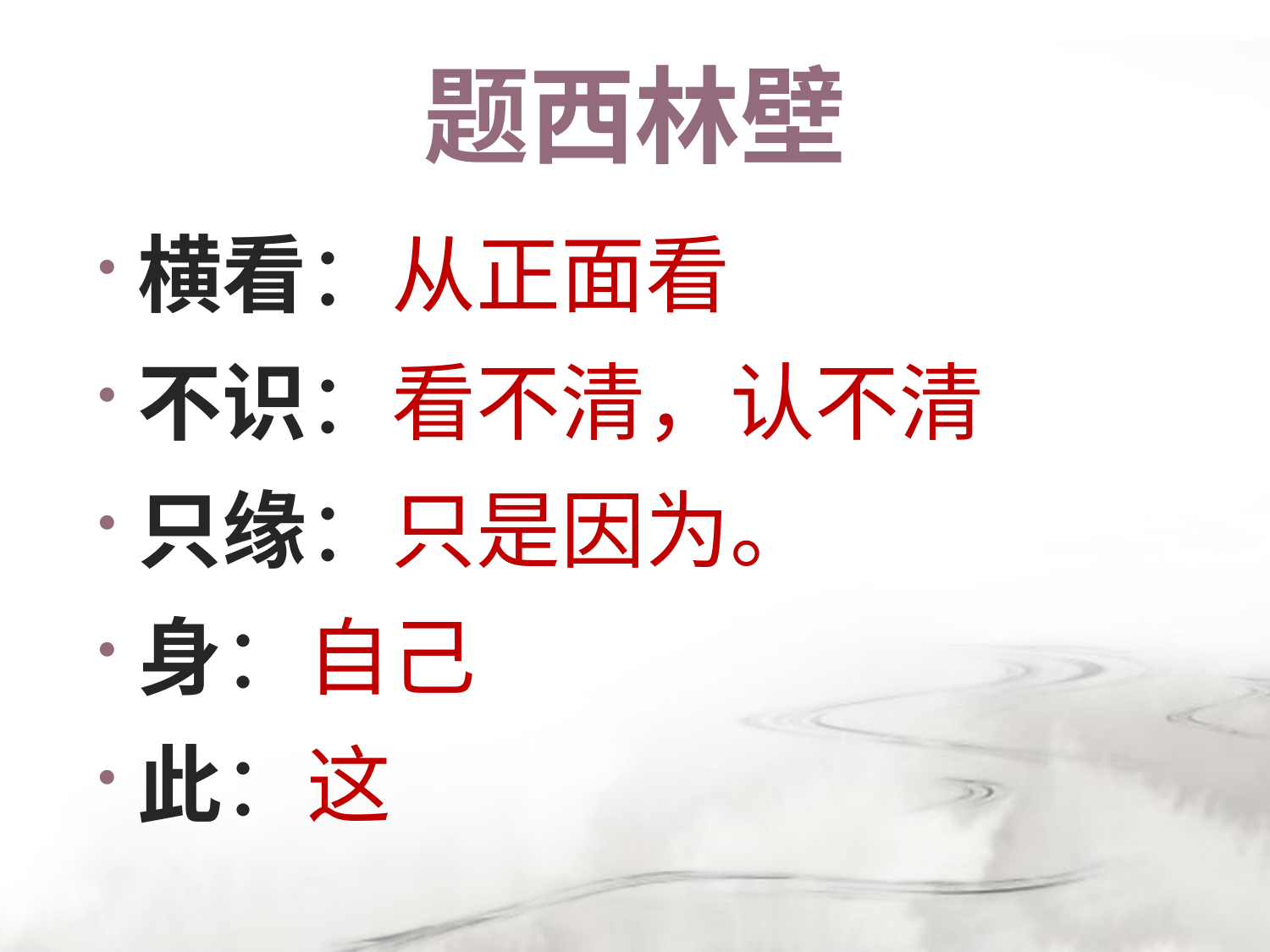

# 题西林壁
横看：从正面看
不识：看不清，认不清
只缘：只是因为。
身：自己
此：这